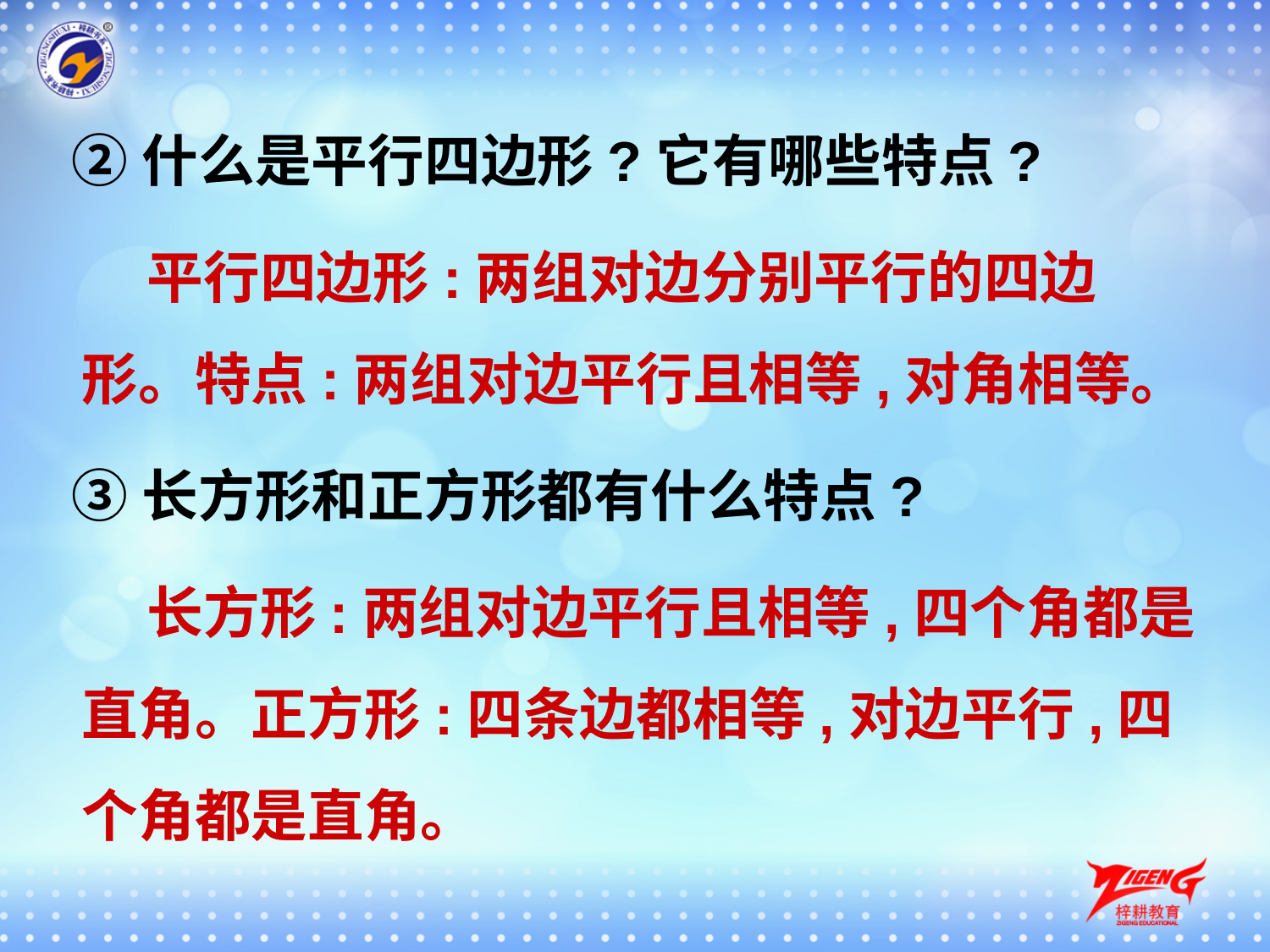

②什么是平行四边形?它有哪些特点?
    平行四边形:两组对边分别平行的四边形。特点:两组对边平行且相等,对角相等。
③长方形和正方形都有什么特点?
    长方形:两组对边平行且相等,四个角都是直角。正方形:四条边都相等,对边平行,四个角都是直角。